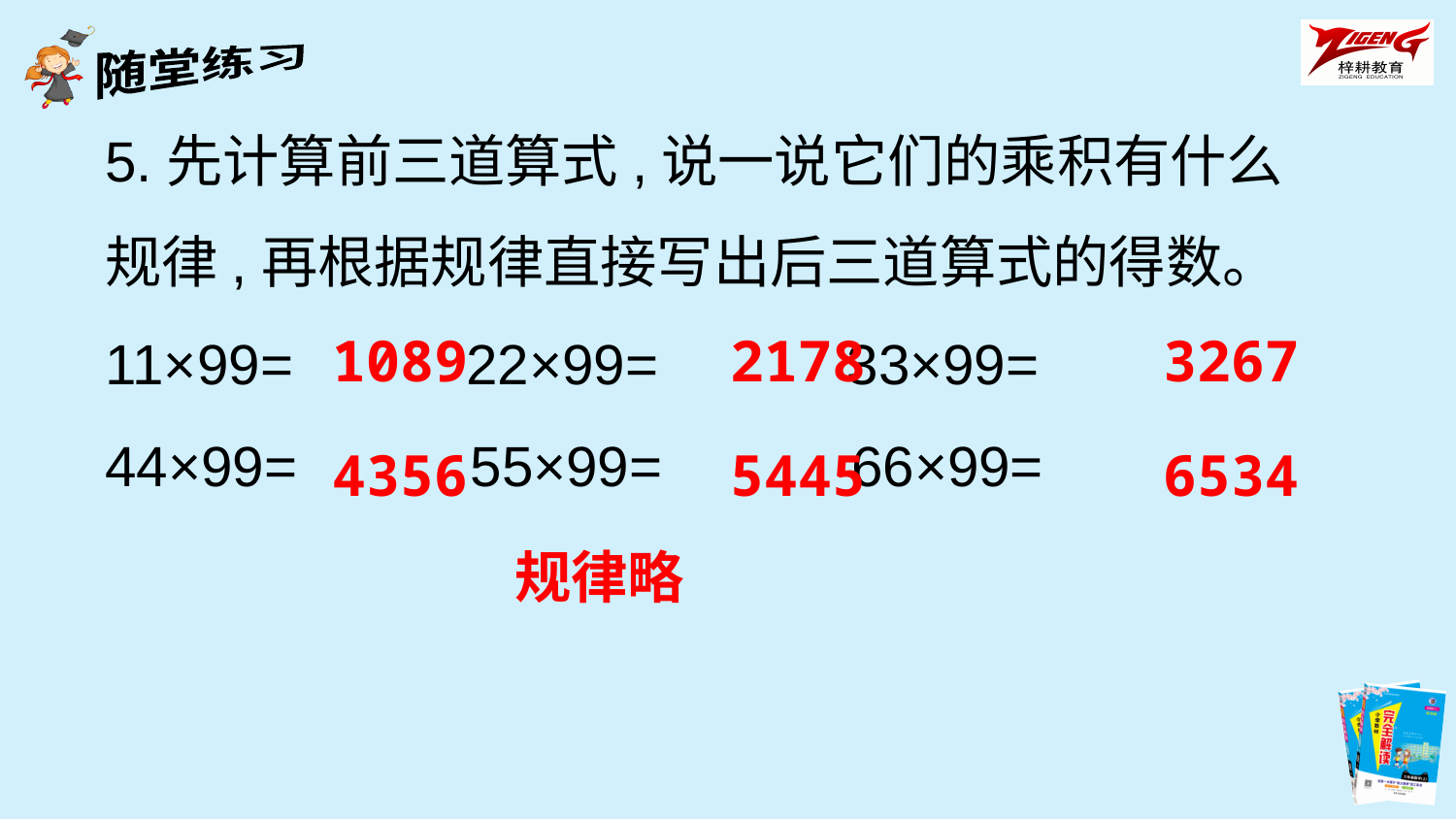

5.先计算前三道算式,说一说它们的乘积有什么规律,再根据规律直接写出后三道算式的得数。
11×99=           22×99=            33×99=
44×99=           55×99=            66×99=
1089
2178
3267
4356
5445
6534
规律略